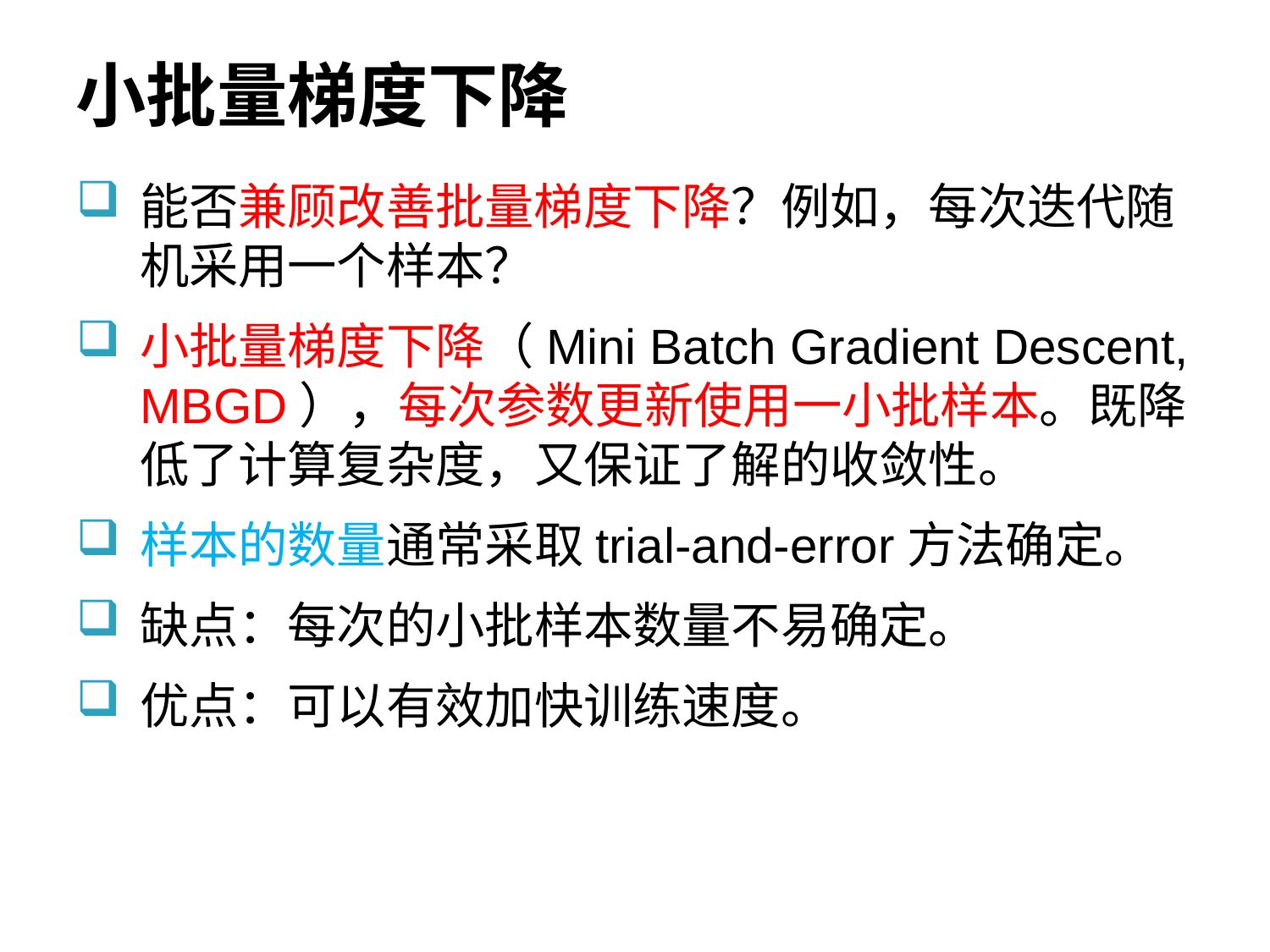

# 小批量梯度下降
能否兼顾改善批量梯度下降？例如，每次迭代随机采用一个样本？
小批量梯度下降（Mini Batch Gradient Descent, MBGD），每次参数更新使用一小批样本。既降低了计算复杂度，又保证了解的收敛性。
样本的数量通常采取trial-and-error方法确定。
缺点：每次的小批样本数量不易确定。
优点：可以有效加快训练速度。